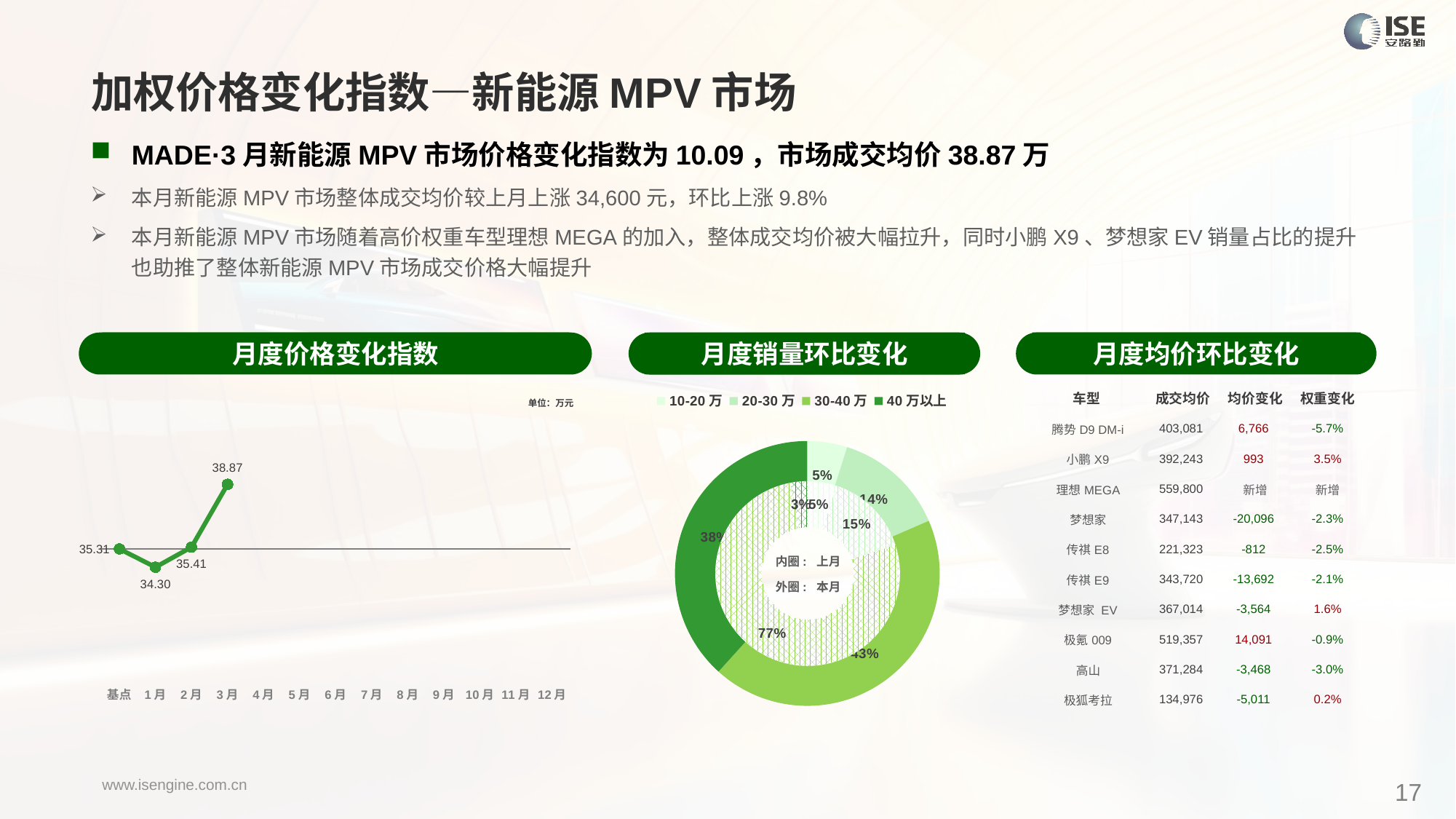

加权价格变化指数—新能源MPV市场
MADE·3月新能源MPV市场价格变化指数为10.09，市场成交均价38.87万
本月新能源MPV市场整体成交均价较上月上涨34,600元，环比上涨9.8%
本月新能源MPV市场随着高价权重车型理想MEGA的加入，整体成交均价被大幅拉升，同时小鹏X9、梦想家EV销量占比的提升也助推了整体新能源MPV市场成交价格大幅提升
月度价格变化指数

月度均价环比变化

月度销量环比变化

| 车型 | 成交均价 | 均价变化 | 权重变化 |
| --- | --- | --- | --- |
| 腾势D9 DM-i | 403,081 | 6,766 | -5.7% |
| 小鹏X9 | 392,243 | 993 | 3.5% |
| 理想MEGA | 559,800 | 新增 | 新增 |
| 梦想家 | 347,143 | -20,096 | -2.3% |
| 传祺E8 | 221,323 | -812 | -2.5% |
| 传祺E9 | 343,720 | -13,692 | -2.1% |
| 梦想家 EV | 367,014 | -3,564 | 1.6% |
| 极氪009 | 519,357 | 14,091 | -0.9% |
| 高山 | 371,284 | -3,468 | -3.0% |
| 极狐考拉 | 134,976 | -5,011 | 0.2% |

### Chart

| Category | Y2024 |
|---|---|
| 基点 | 0.0 |
| 1月 | -2.8620524835893613 |
| 2月 | 0.28 |
| 3月 | 10.09 |
| 4月 | None |
| 5月 | None |
| 6月 | None |
| 7月 | None |
| 8月 | None |
| 9月 | None |
| 10月 | None |
| 11月 | None |
| 12月 | None |

### Chart

| Category | 销量 |
|---|---|
| 10-20万 | 997.0 |
| 20-30万 | 2796.0 |
| 30-40万 | 8858.0 |
| 40万以上 | 7851.0 |
单位：万元

### Chart

| Category | 销量 |
|---|---|
| 10-20万 | 545.0 |
| 20-30万 | 1597.0 |
| 30-40万 | 8255.0 |
内圈:  上月
外圈:  本月
17